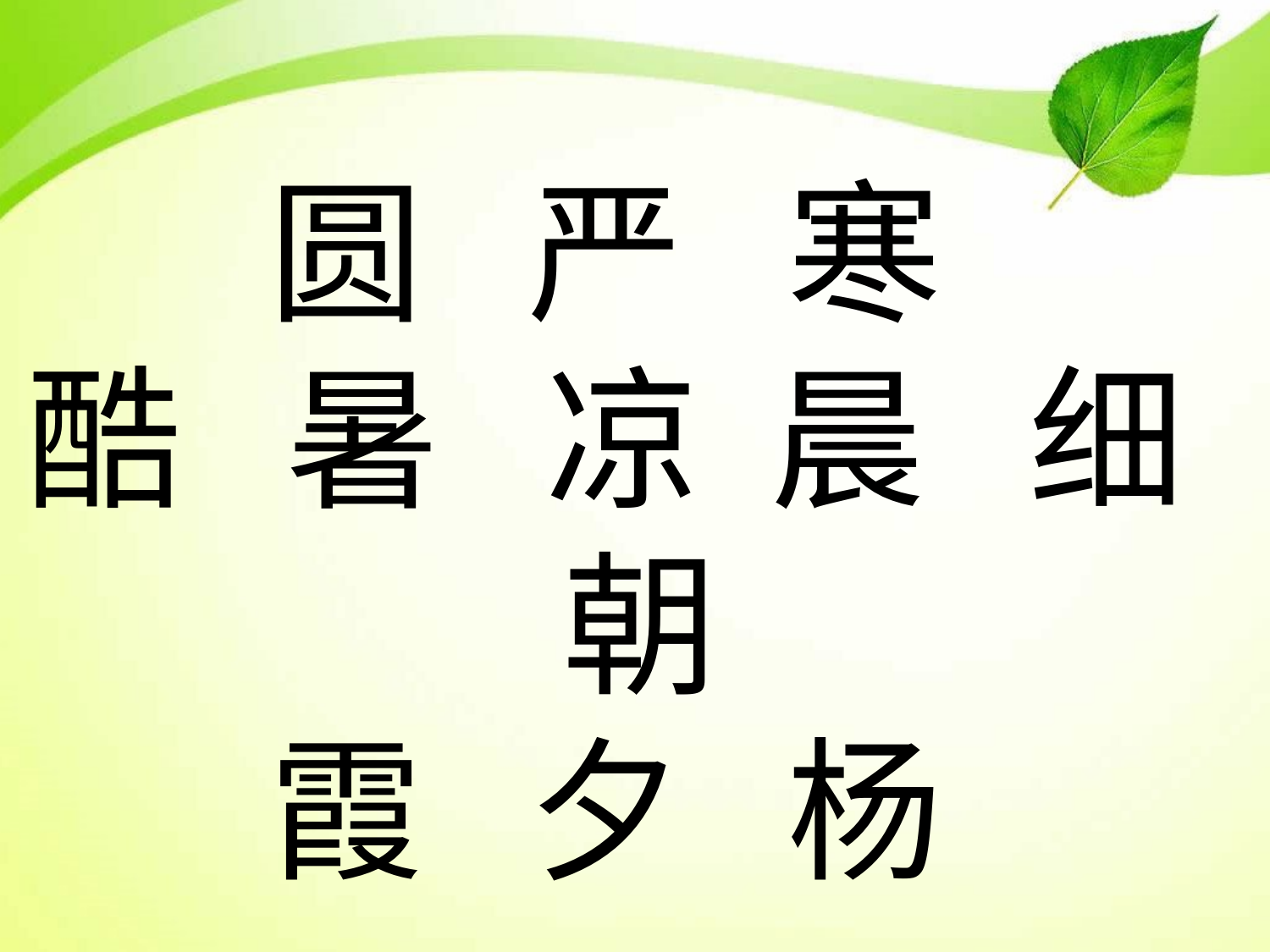

# 圆   严   寒 酷   暑   凉  晨   细   朝 霞   夕   杨